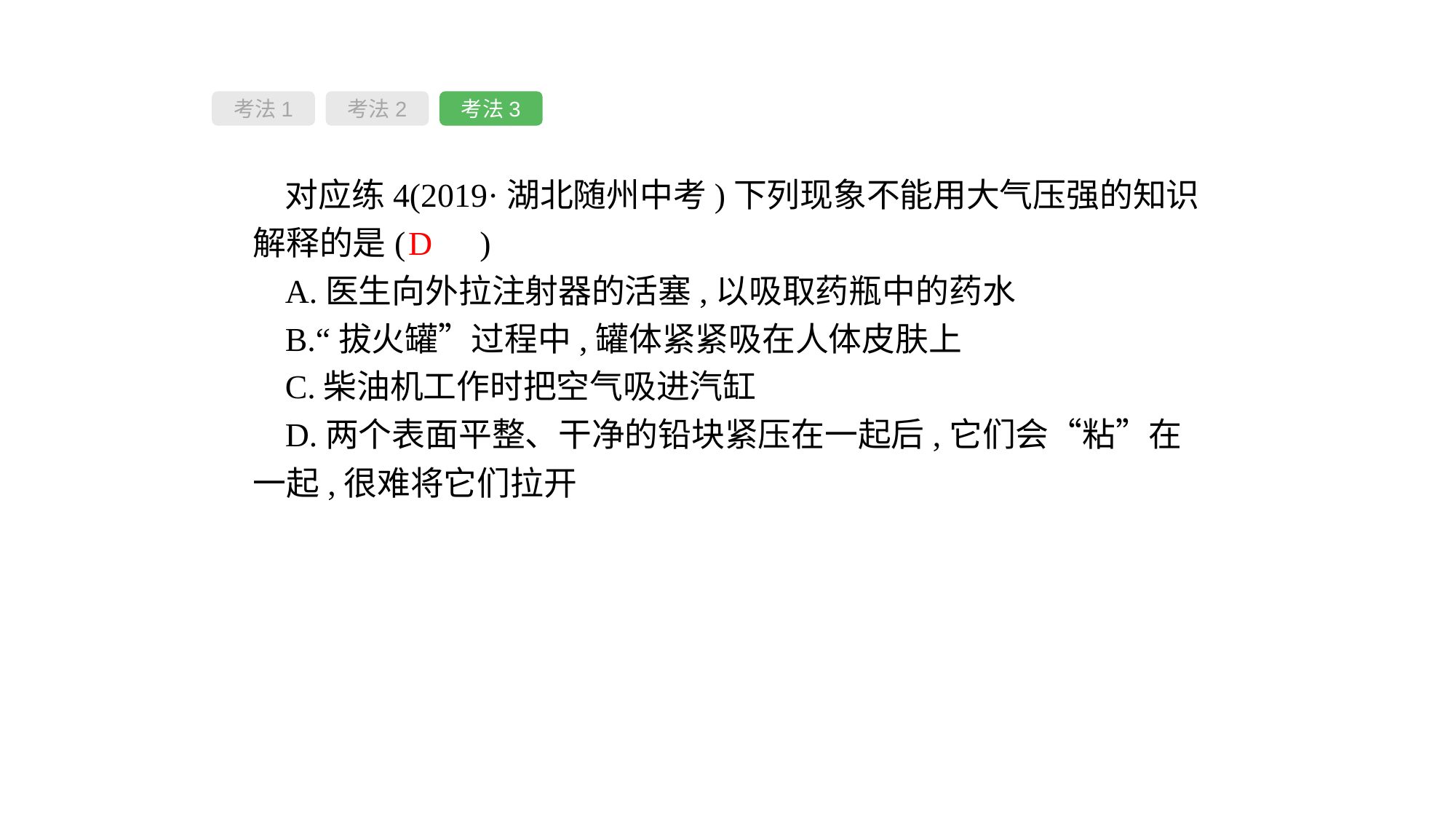

考法1
考法2
考法3
对应练4(2019·湖北随州中考)下列现象不能用大气压强的知识解释的是(   　)
A.医生向外拉注射器的活塞,以吸取药瓶中的药水
B.“拔火罐”过程中,罐体紧紧吸在人体皮肤上
C.柴油机工作时把空气吸进汽缸
D.两个表面平整、干净的铅块紧压在一起后,它们会“粘”在一起,很难将它们拉开
D